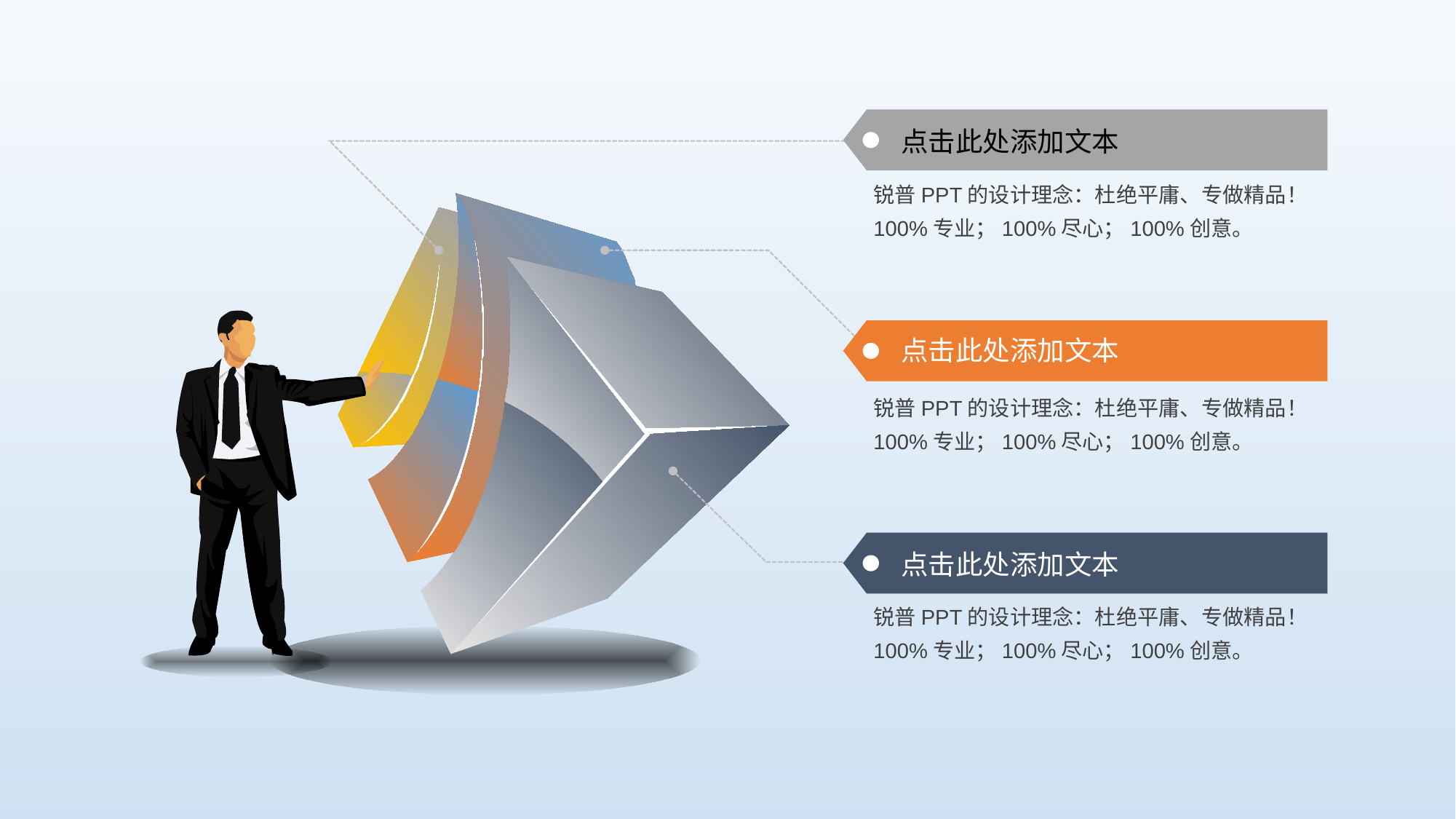

点击此处添加文本

锐普PPT的设计理念：杜绝平庸、专做精品！100%专业；100%尽心；100%创意。

点击此处添加文本
锐普PPT的设计理念：杜绝平庸、专做精品！100%专业；100%尽心；100%创意。

点击此处添加文本
锐普PPT的设计理念：杜绝平庸、专做精品！100%专业；100%尽心；100%创意。